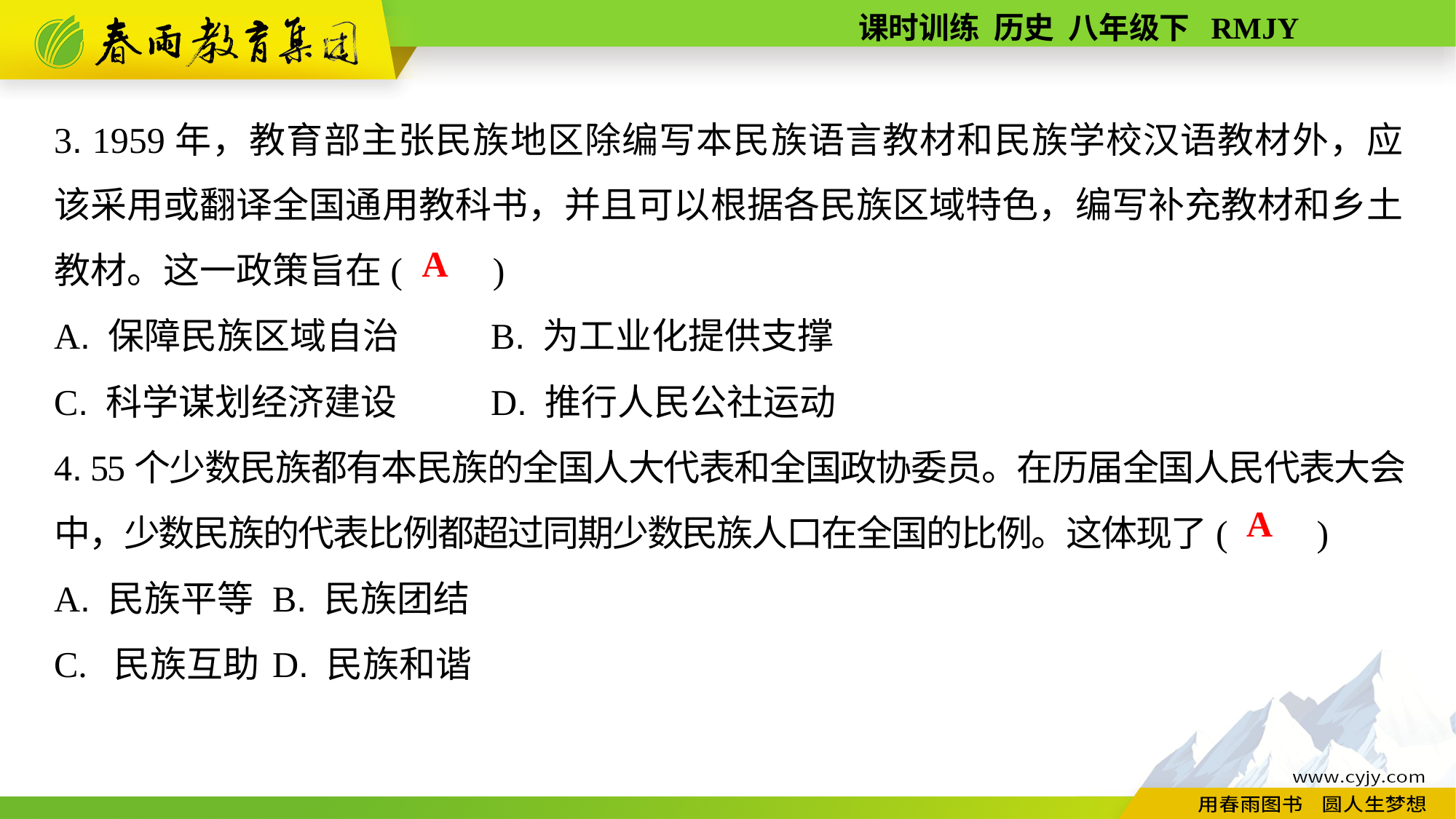

3. 1959年，教育部主张民族地区除编写本民族语言教材和民族学校汉语教材外，应该采用或翻译全国通用教科书，并且可以根据各民族区域特色，编写补充教材和乡土教材。这一政策旨在(　　)
A. 保障民族区域自治	B. 为工业化提供支撑
C. 科学谋划经济建设	D. 推行人民公社运动
4. 55个少数民族都有本民族的全国人大代表和全国政协委员。在历届全国人民代表大会中，少数民族的代表比例都超过同期少数民族人口在全国的比例。这体现了(　　)
A. 民族平等	B. 民族团结
C.  民族互助	D. 民族和谐
A
A